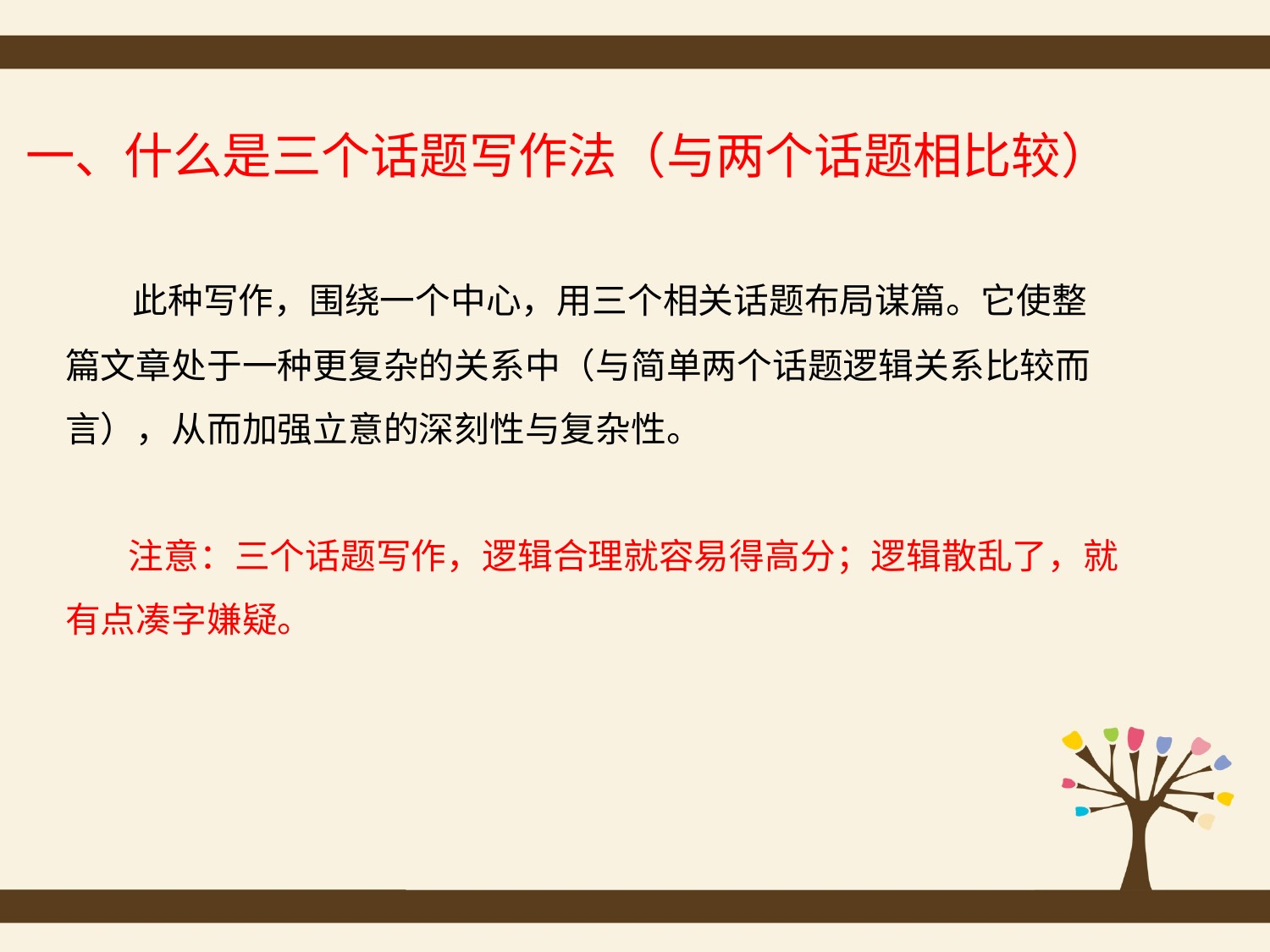

一、什么是三个话题写作法（与两个话题相比较）

      此种写作，围绕一个中心，用三个相关话题布局谋篇。它使整篇文章处于一种更复杂的关系中（与简单两个话题逻辑关系比较而言），从而加强立意的深刻性与复杂性。

       注意：三个话题写作，逻辑合理就容易得高分；逻辑散乱了，就有点凑字嫌疑。